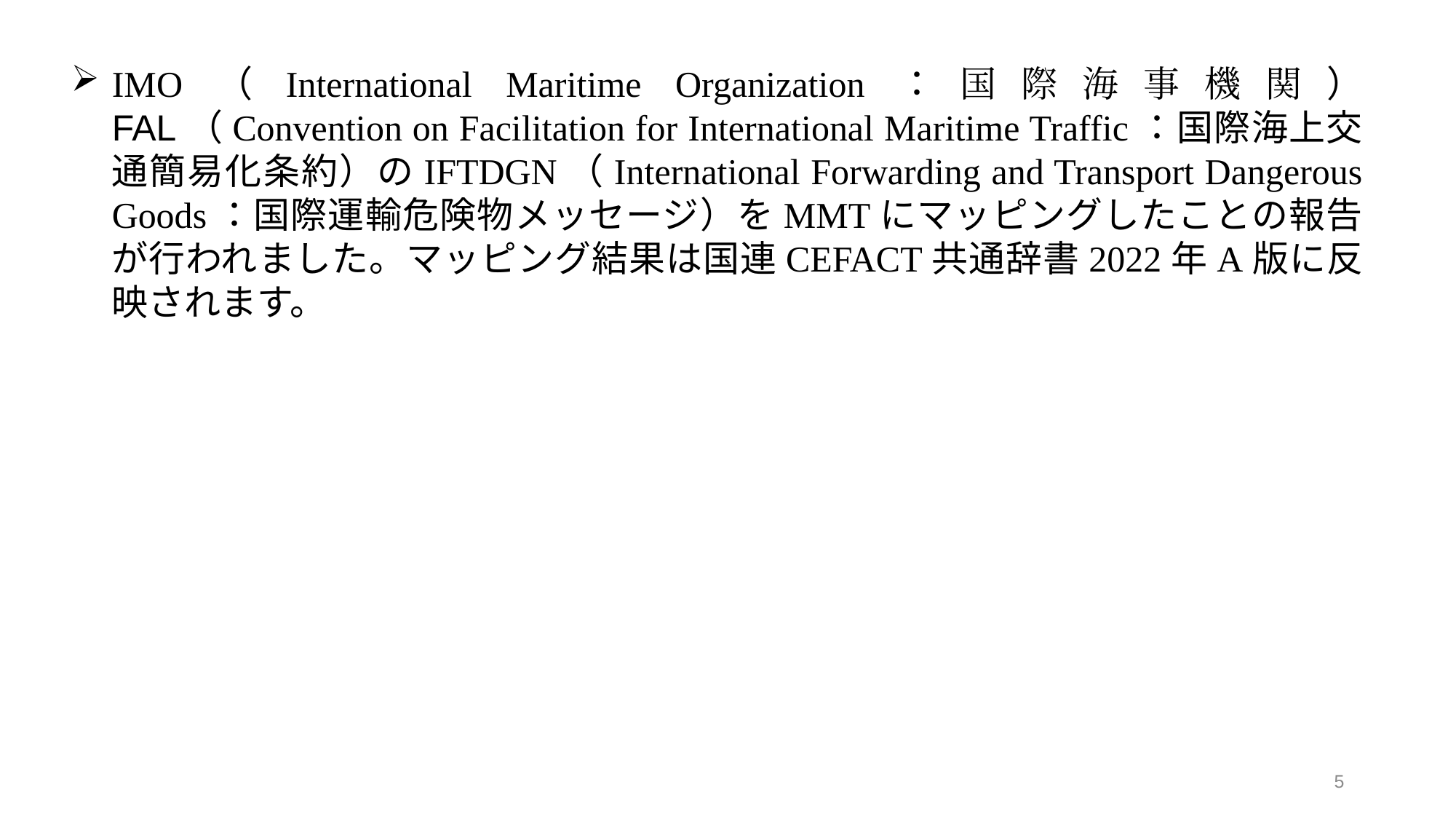

IMO（International Maritime Organization：国際海事機関） FAL（Convention on Facilitation for International Maritime Traffic：国際海上交通簡易化条約）のIFTDGN（International Forwarding and Transport Dangerous Goods：国際運輸危険物メッセージ）をMMTにマッピングしたことの報告が行われました。マッピング結果は国連CEFACT共通辞書2022年A版に反映されます。
5